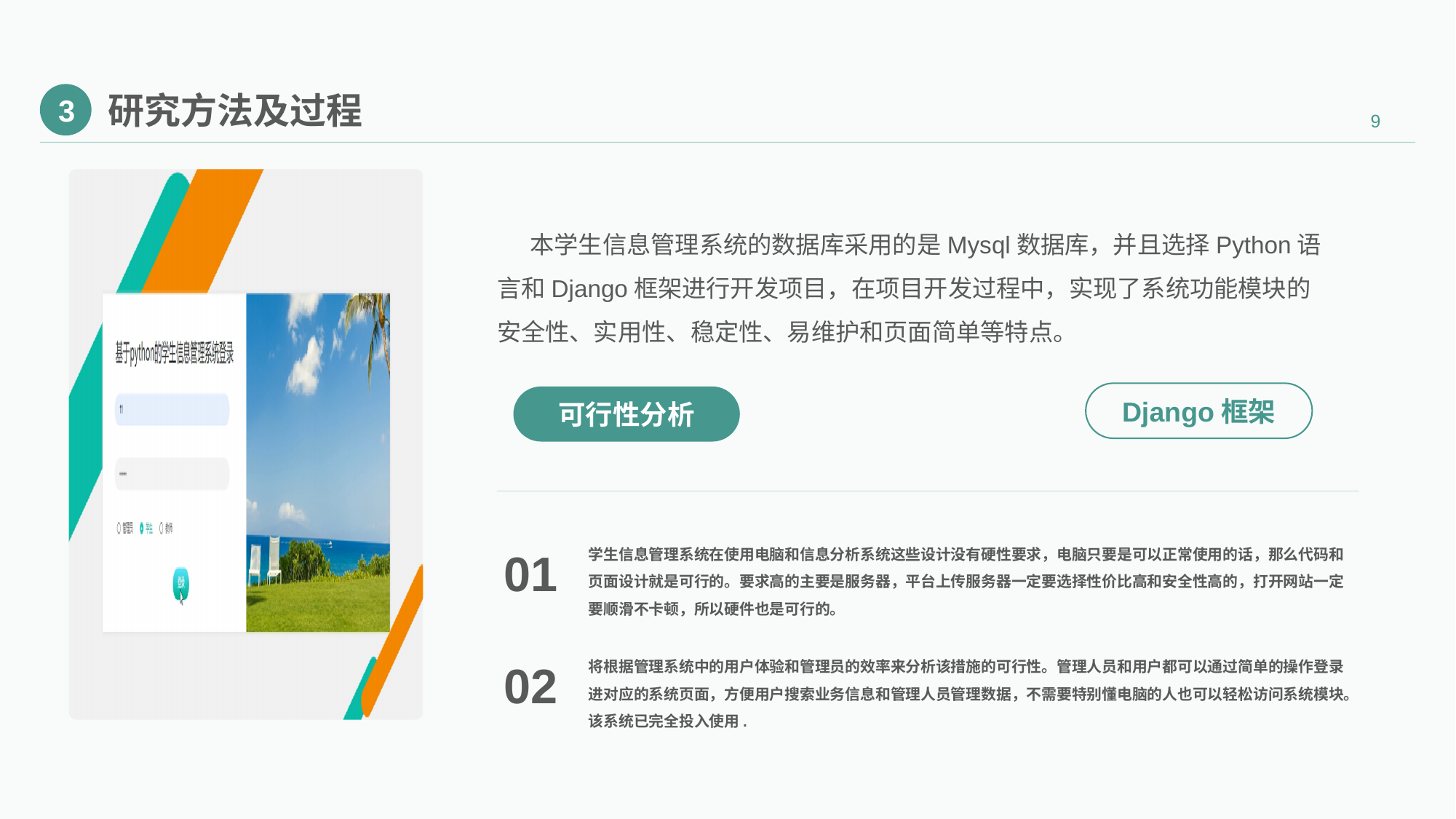

研究方法及过程
3

     本学生信息管理系统的数据库采用的是Mysql数据库，并且选择Python语言和Django框架进行开发项目，在项目开发过程中，实现了系统功能模块的安全性、实用性、稳定性、易维护和页面简单等特点。
Django框架
可行性分析
学生信息管理系统在使用电脑和信息分析系统这些设计没有硬性要求，电脑只要是可以正常使用的话，那么代码和页面设计就是可行的。要求高的主要是服务器，平台上传服务器一定要选择性价比高和安全性高的，打开网站一定要顺滑不卡顿，所以硬件也是可行的。
01
将根据管理系统中的用户体验和管理员的效率来分析该措施的可行性。管理人员和用户都可以通过简单的操作登录进对应的系统页面，方便用户搜索业务信息和管理人员管理数据，不需要特别懂电脑的人也可以轻松访问系统模块。该系统已完全投入使用.
02